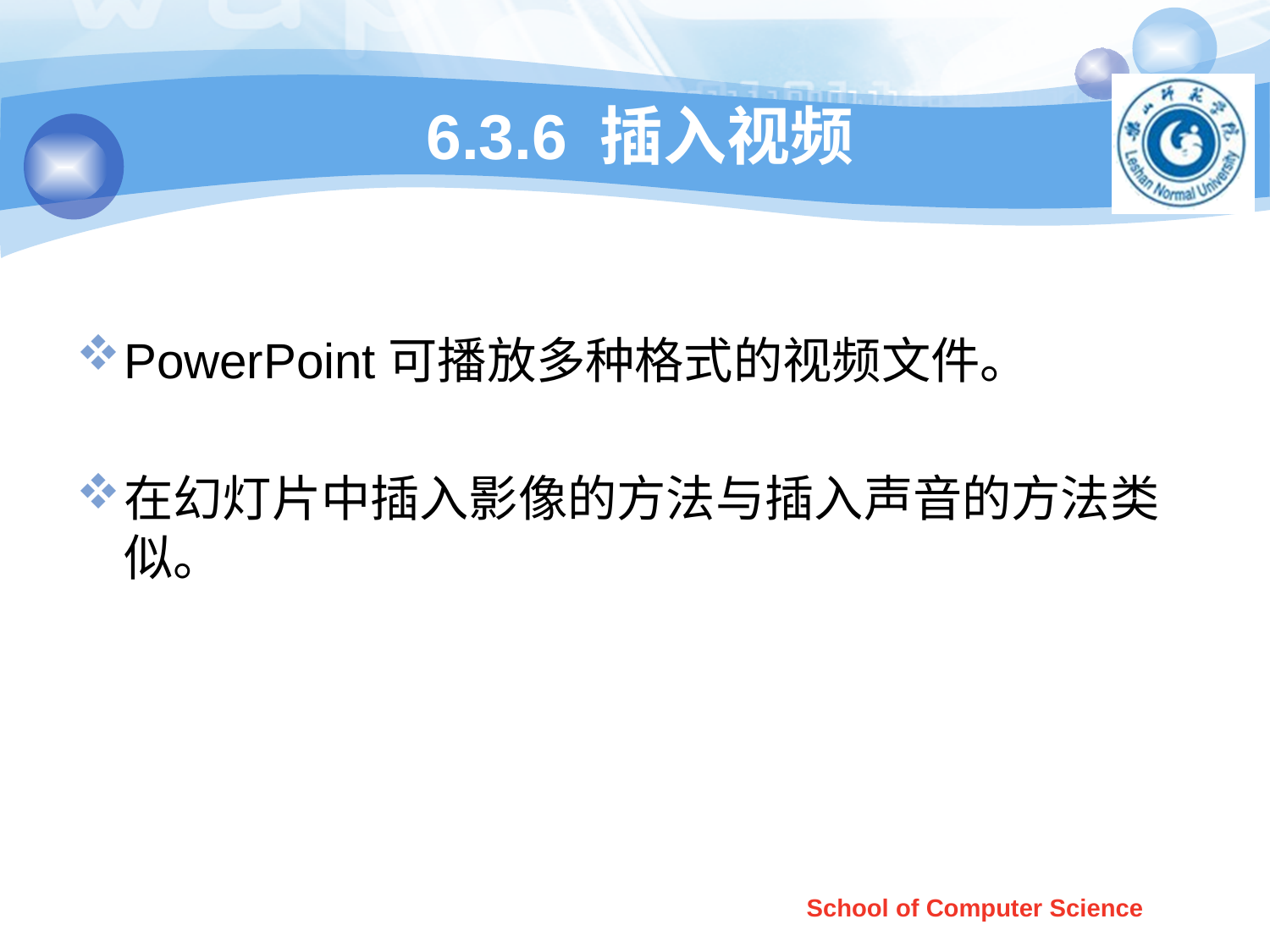

# 6.3.6 插入视频

PowerPoint可播放多种格式的视频文件。

在幻灯片中插入影像的方法与插入声音的方法类似。

School of Computer Science